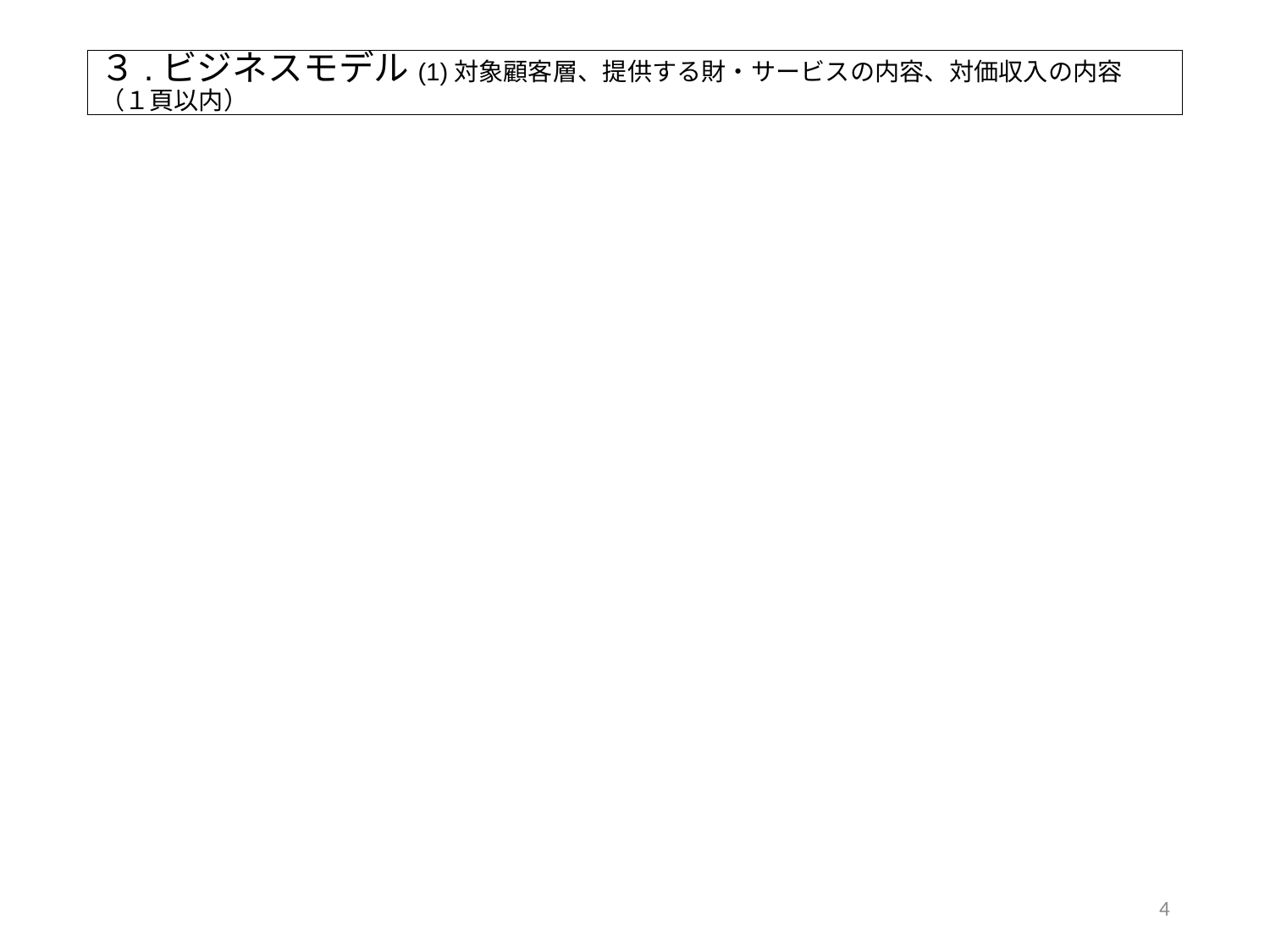

# ３.ビジネスモデル(1)対象顧客層、提供する財・サービスの内容、対価収入の内容（１頁以内）

4